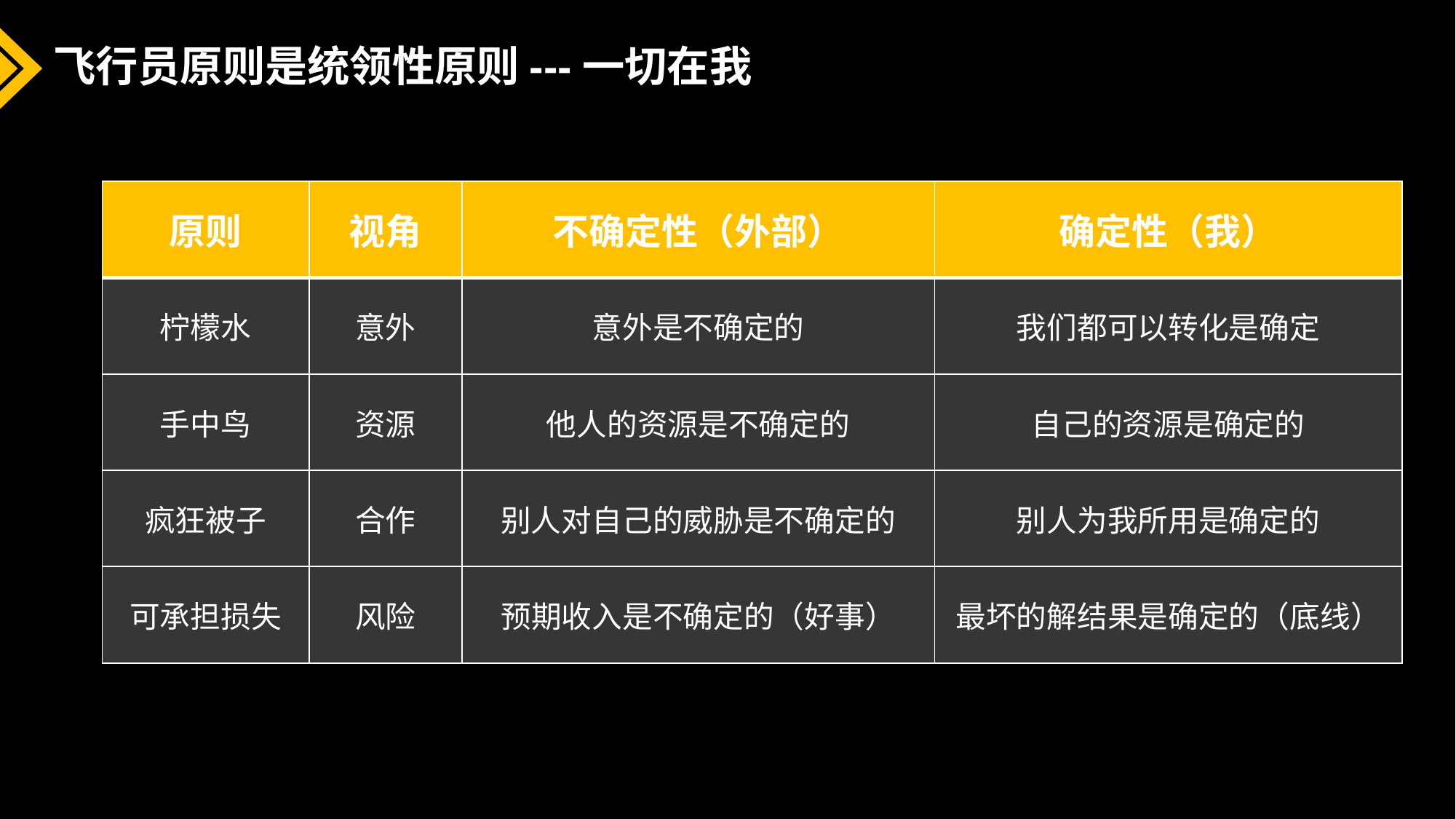

# 飞行员原则是统领性原则---一切在我
| 原则 | 视角 | 不确定性（外部） | 确定性（我） |
| --- | --- | --- | --- |
| 柠檬水 | 意外 | 意外是不确定的 | 我们都可以转化是确定 |
| 手中鸟 | 资源 | 他人的资源是不确定的 | 自己的资源是确定的 |
| 疯狂被子 | 合作 | 别人对自己的威胁是不确定的 | 别人为我所用是确定的 |
| 可承担损失 | 风险 | 预期收入是不确定的（好事） | 最坏的解结果是确定的（底线） |